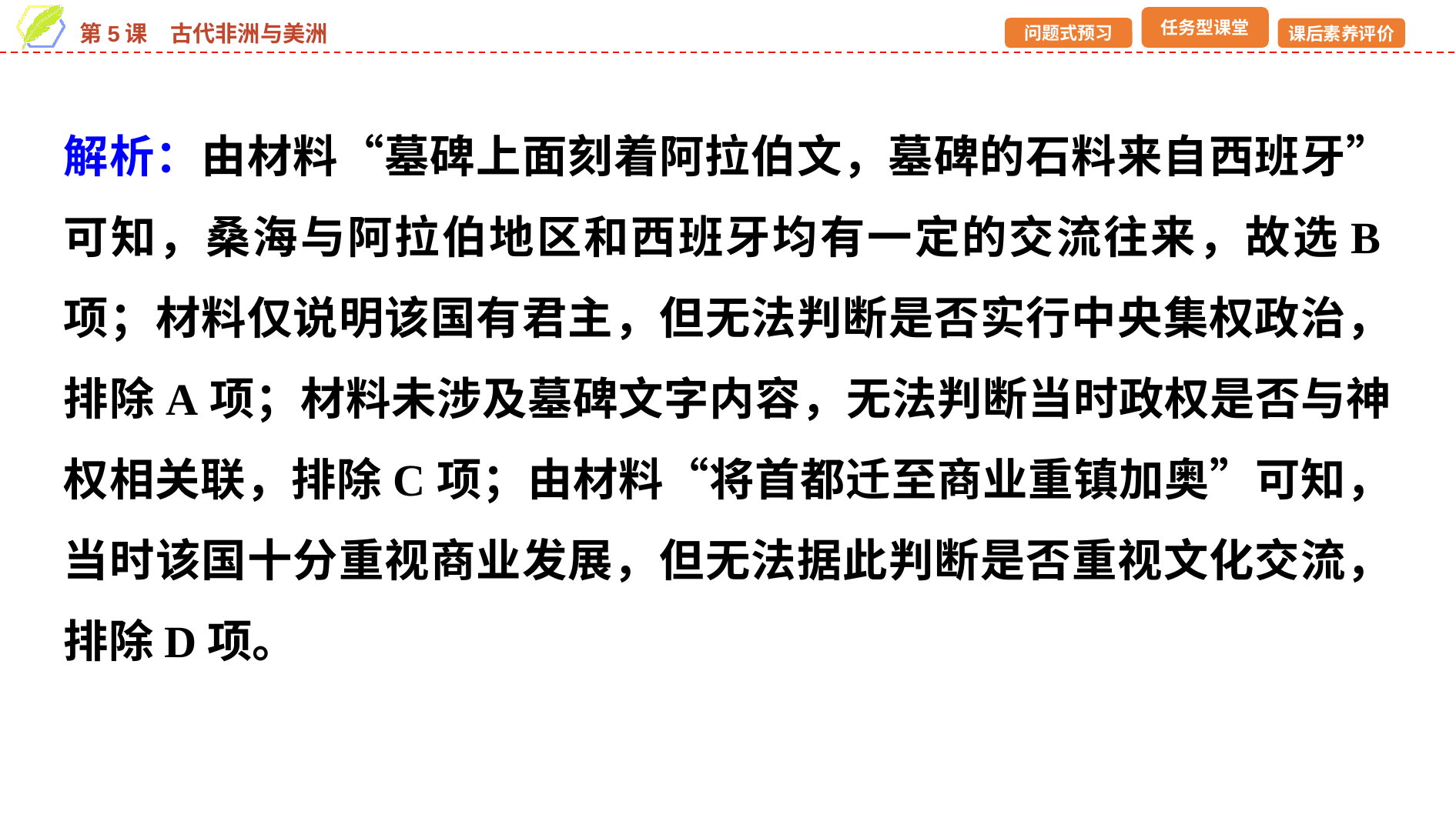

解析：由材料“墓碑上面刻着阿拉伯文，墓碑的石料来自西班牙”可知，桑海与阿拉伯地区和西班牙均有一定的交流往来，故选B项；材料仅说明该国有君主，但无法判断是否实行中央集权政治，排除A项；材料未涉及墓碑文字内容，无法判断当时政权是否与神权相关联，排除C项；由材料“将首都迁至商业重镇加奥”可知，当时该国十分重视商业发展，但无法据此判断是否重视文化交流，排除D项。